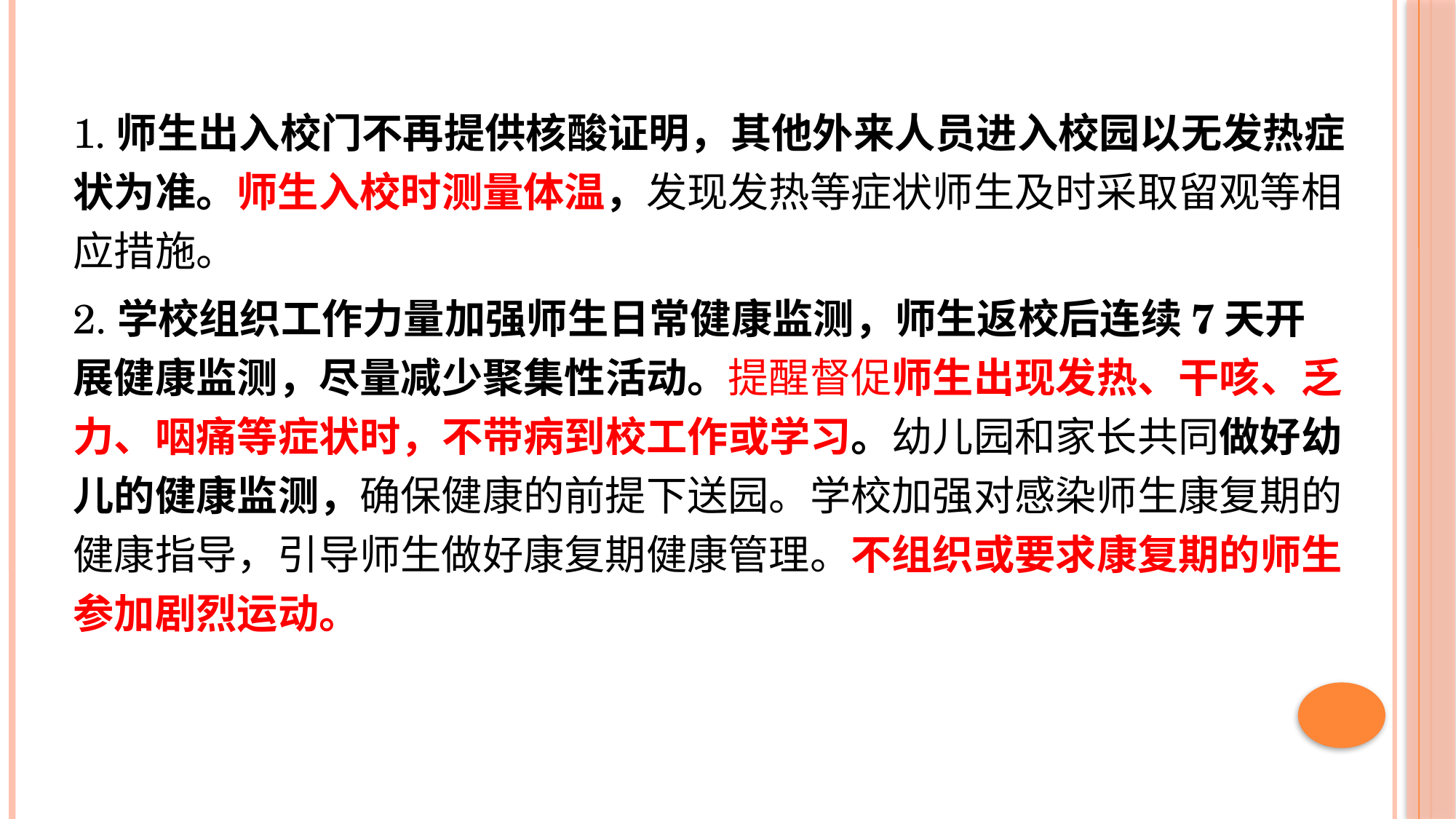

1.师生出入校门不再提供核酸证明，其他外来人员进入校园以无发热症状为准。师生入校时测量体温，发现发热等症状师生及时采取留观等相应措施。
2.学校组织工作力量加强师生日常健康监测，师生返校后连续7天开展健康监测，尽量减少聚集性活动。提醒督促师生出现发热、干咳、乏力、咽痛等症状时，不带病到校工作或学习。幼儿园和家长共同做好幼儿的健康监测，确保健康的前提下送园。学校加强对感染师生康复期的健康指导，引导师生做好康复期健康管理。不组织或要求康复期的师生参加剧烈运动。